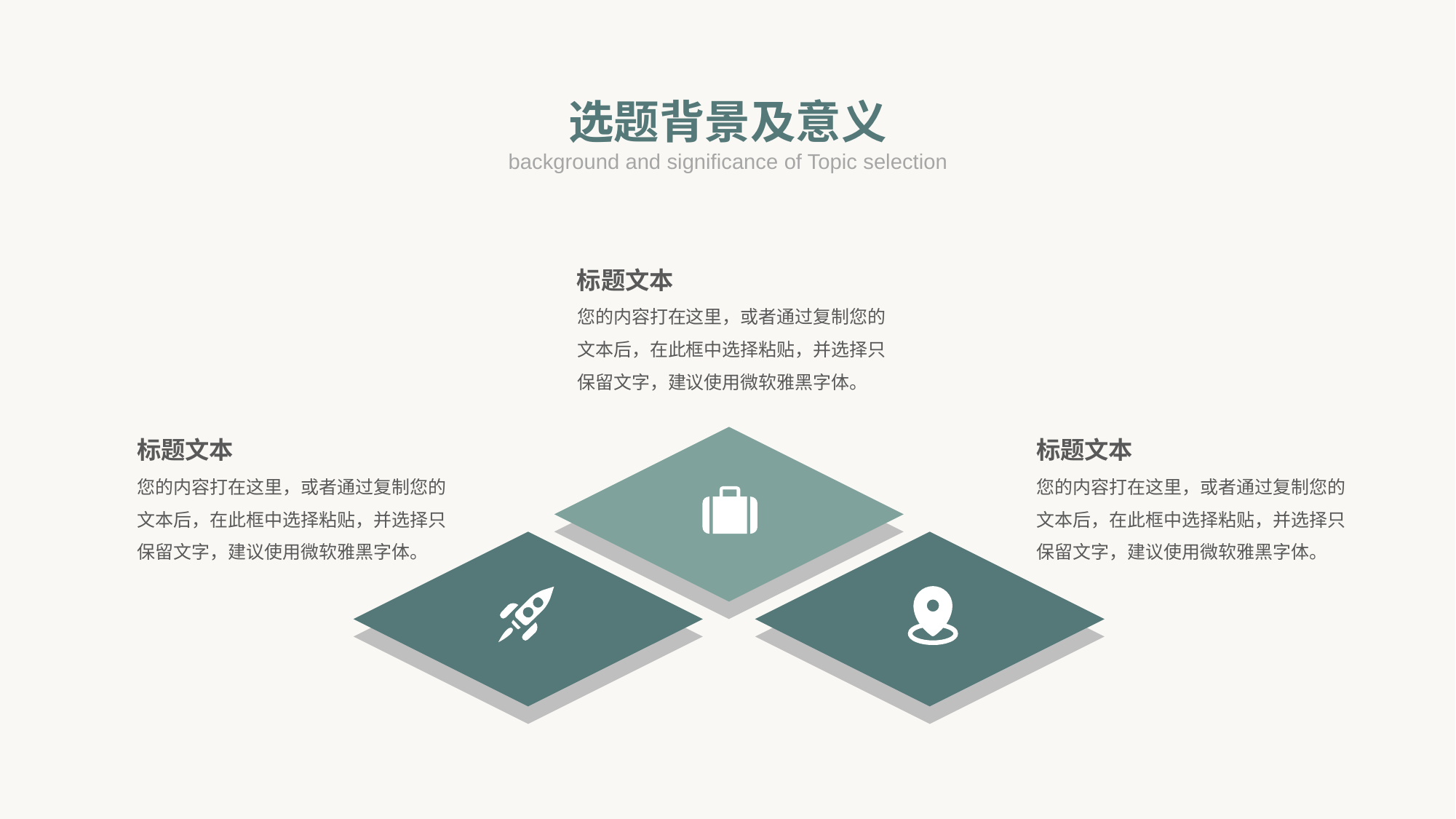

选题背景及意义
background and significance of Topic selection
标题文本
您的内容打在这里，或者通过复制您的文本后，在此框中选择粘贴，并选择只保留文字，建议使用微软雅黑字体。

标题文本
标题文本

您的内容打在这里，或者通过复制您的文本后，在此框中选择粘贴，并选择只保留文字，建议使用微软雅黑字体。
您的内容打在这里，或者通过复制您的文本后，在此框中选择粘贴，并选择只保留文字，建议使用微软雅黑字体。